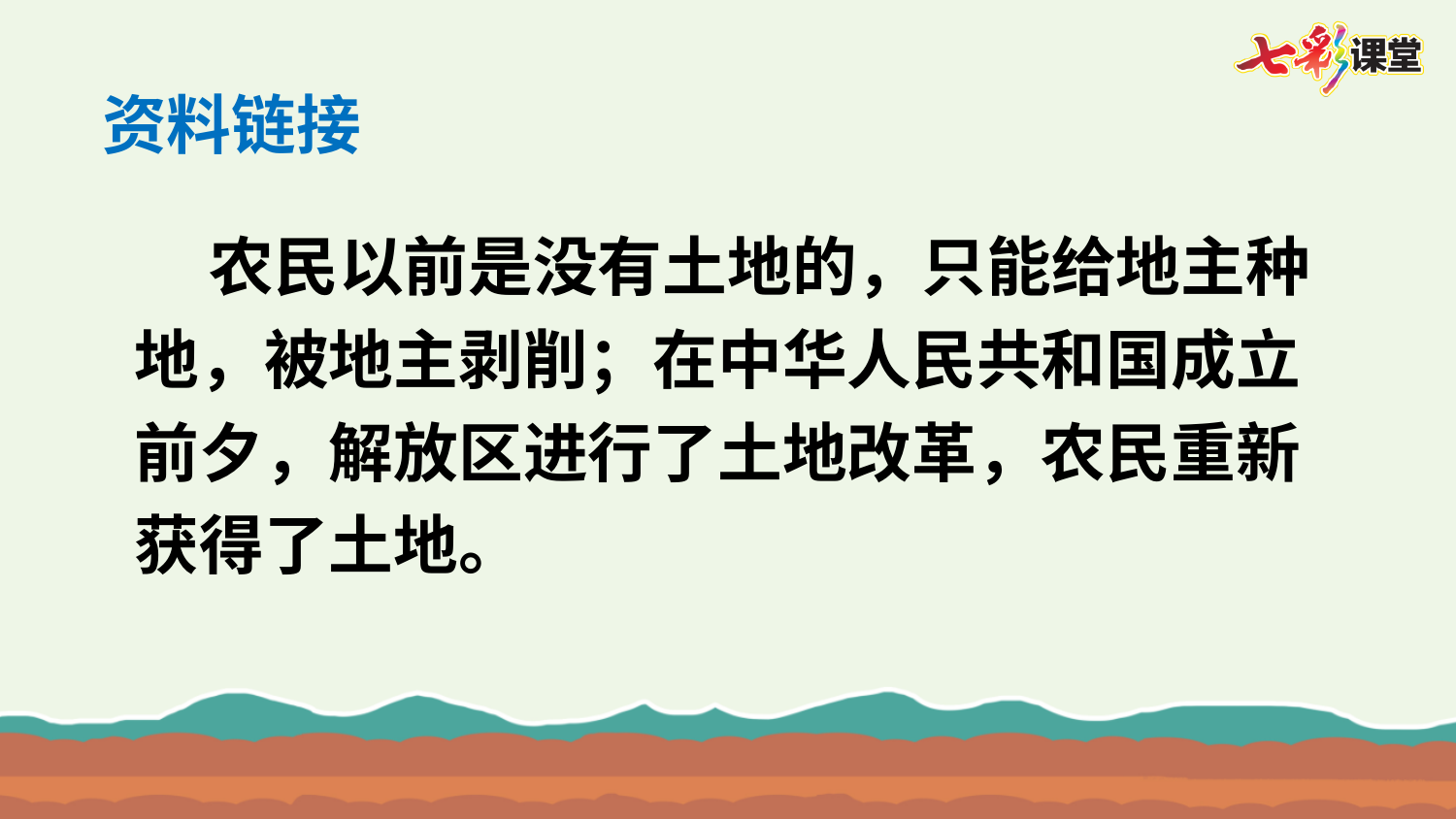

资料链接
    农民以前是没有土地的，只能给地主种地，被地主剥削；在中华人民共和国成立前夕，解放区进行了土地改革，农民重新获得了土地。